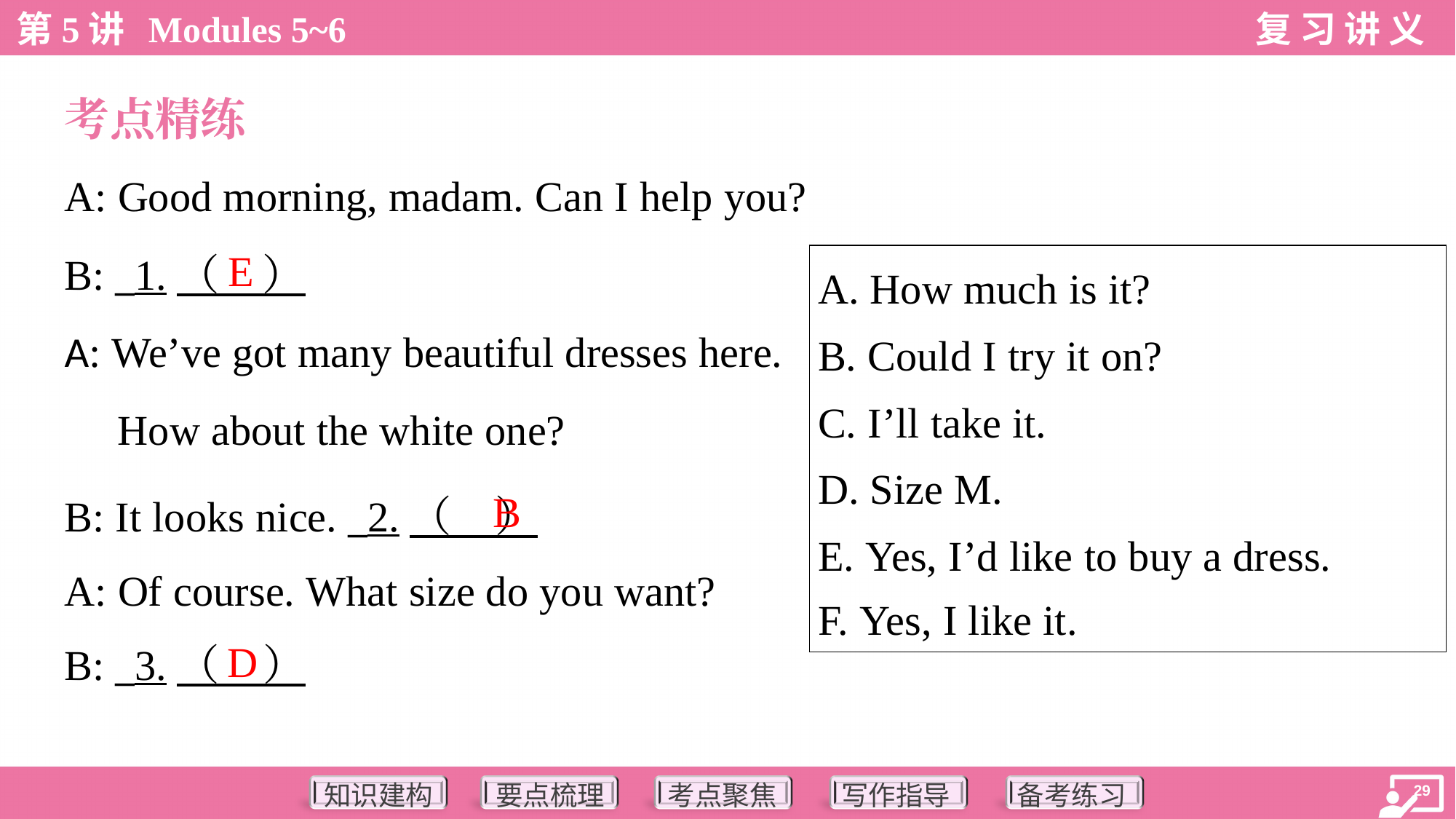

考点精练
A: Good morning, madam. Can I help you?
E
B: _1.（    ）
A: We’ve got many beautiful dresses here. How about the white one?
| A. How much is it? B. Could I try it on? C. I’ll take it. D. Size M. E. Yes, I’d like to buy a dress. F. Yes, I like it. |
| --- |
B
B: It looks nice. _2.（    ）
A: Of course. What size do you want?
D
B: _3.（    ）